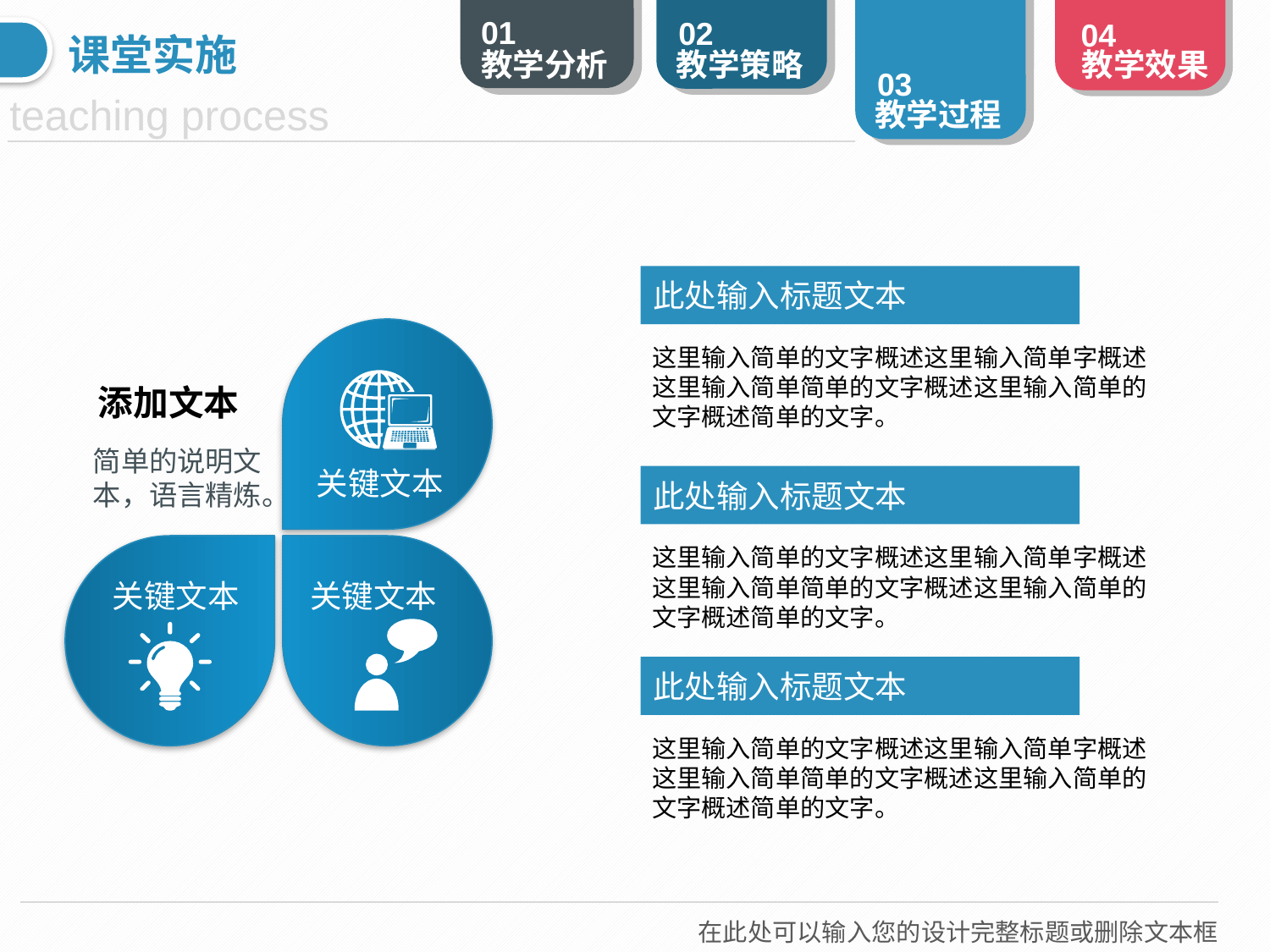

课堂实施
此处输入标题文本

这里输入简单的文字概述这里输入简单字概述这里输入简单简单的文字概述这里输入简单的文字概述简单的文字。

添加文本
简单的说明文本，语言精炼。
关键文本
此处输入标题文本
这里输入简单的文字概述这里输入简单字概述这里输入简单简单的文字概述这里输入简单的文字概述简单的文字。

关键文本
关键文本

此处输入标题文本
这里输入简单的文字概述这里输入简单字概述这里输入简单简单的文字概述这里输入简单的文字概述简单的文字。